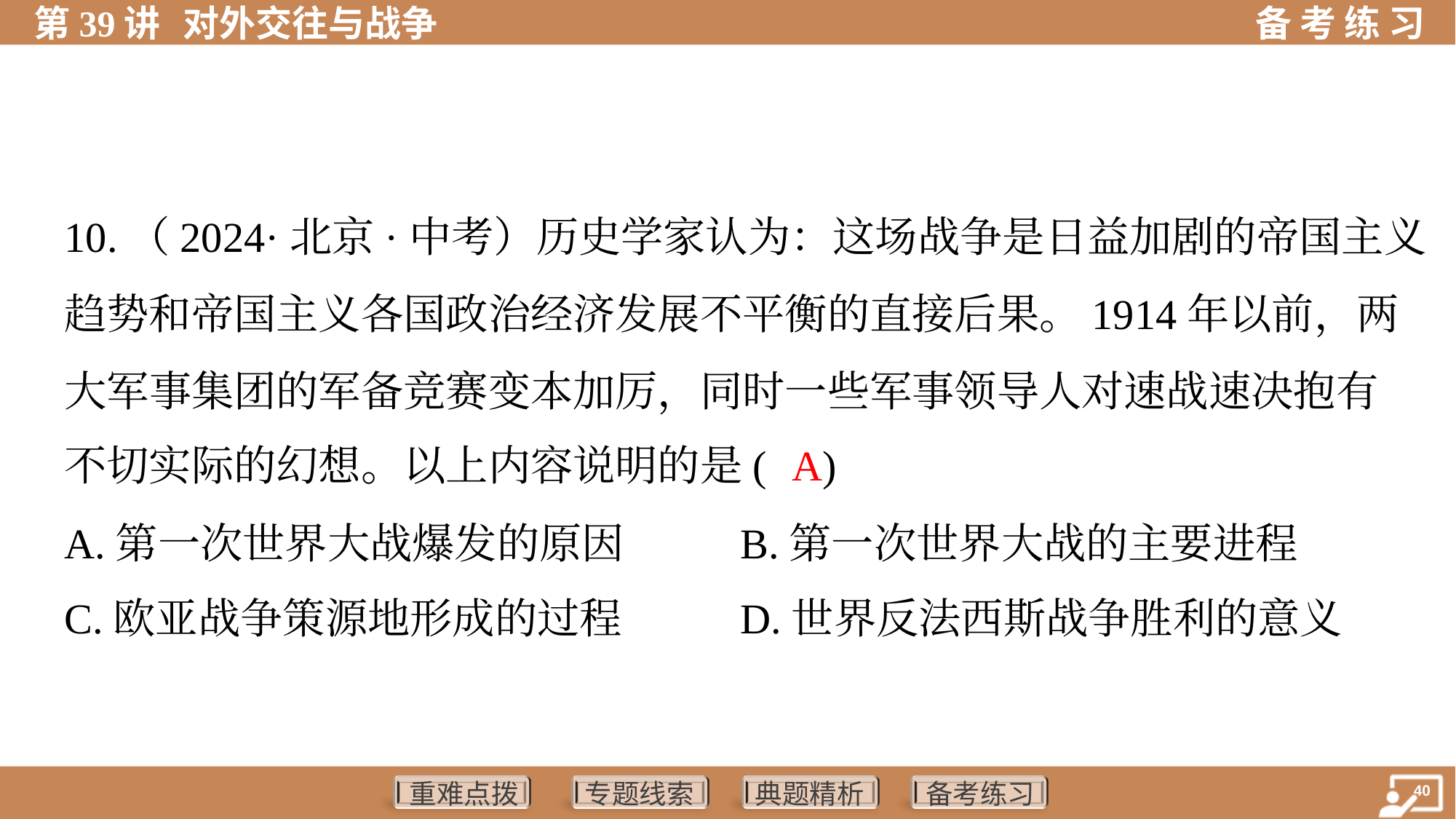

10.（2024·北京·中考）历史学家认为：这场战争是日益加剧的帝国主义
趋势和帝国主义各国政治经济发展不平衡的直接后果。1914年以前，两
大军事集团的军备竞赛变本加厉，同时一些军事领导人对速战速决抱有
不切实际的幻想。以上内容说明的是(     )
A
A.第一次世界大战爆发的原因	B.第一次世界大战的主要进程
C.欧亚战争策源地形成的过程	D.世界反法西斯战争胜利的意义